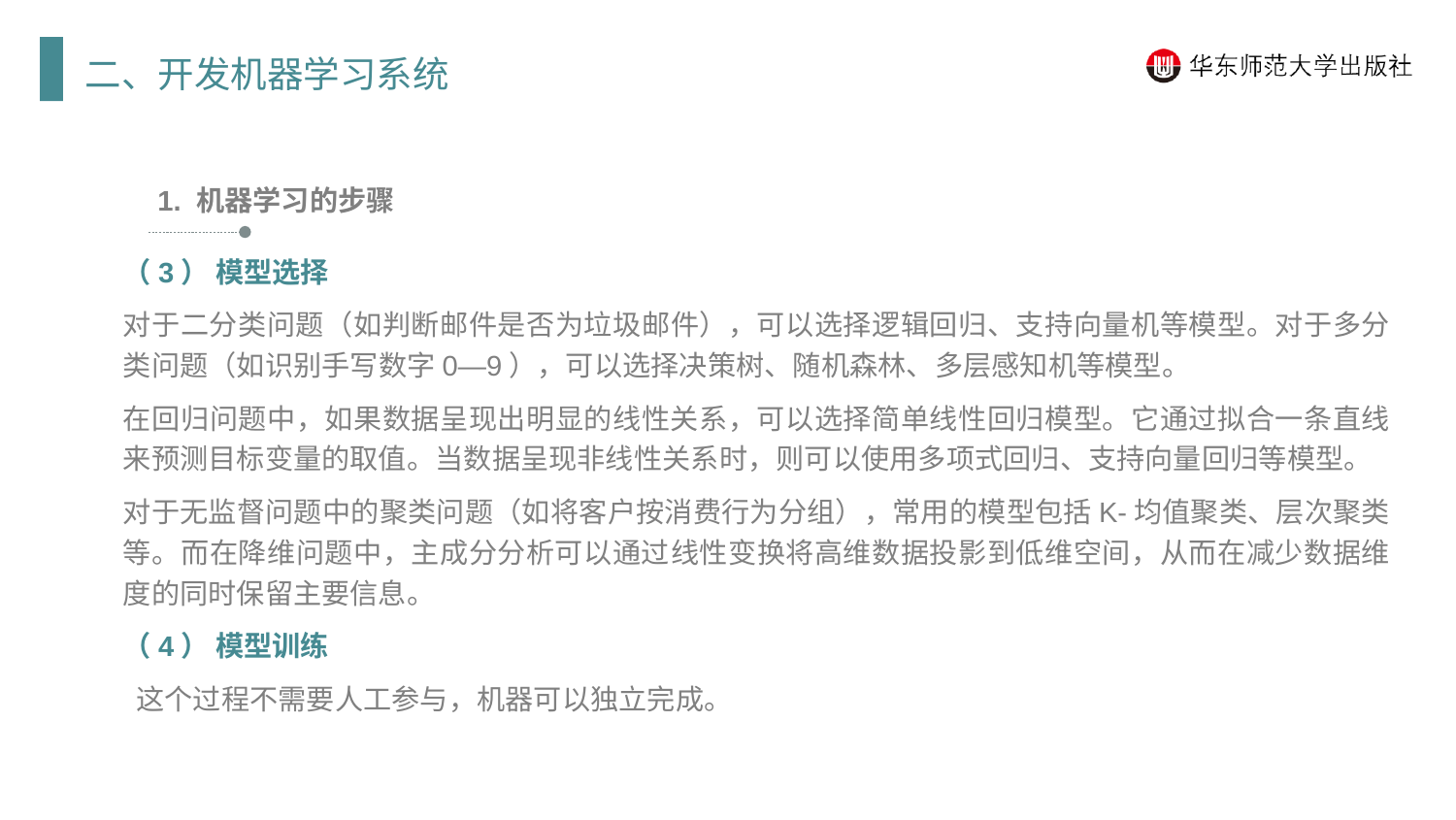

二、开发机器学习系统
1. 机器学习的步骤
（3） 模型选择
对于二分类问题（如判断邮件是否为垃圾邮件），可以选择逻辑回归、支持向量机等模型。对于多分类问题（如识别手写数字0—9），可以选择决策树、随机森林、多层感知机等模型。
在回归问题中，如果数据呈现出明显的线性关系，可以选择简单线性回归模型。它通过拟合一条直线来预测目标变量的取值。当数据呈现非线性关系时，则可以使用多项式回归、支持向量回归等模型。
对于无监督问题中的聚类问题（如将客户按消费行为分组），常用的模型包括K-均值聚类、层次聚类等。而在降维问题中，主成分分析可以通过线性变换将高维数据投影到低维空间，从而在减少数据维度的同时保留主要信息。
（4） 模型训练
 这个过程不需要人工参与，机器可以独立完成。